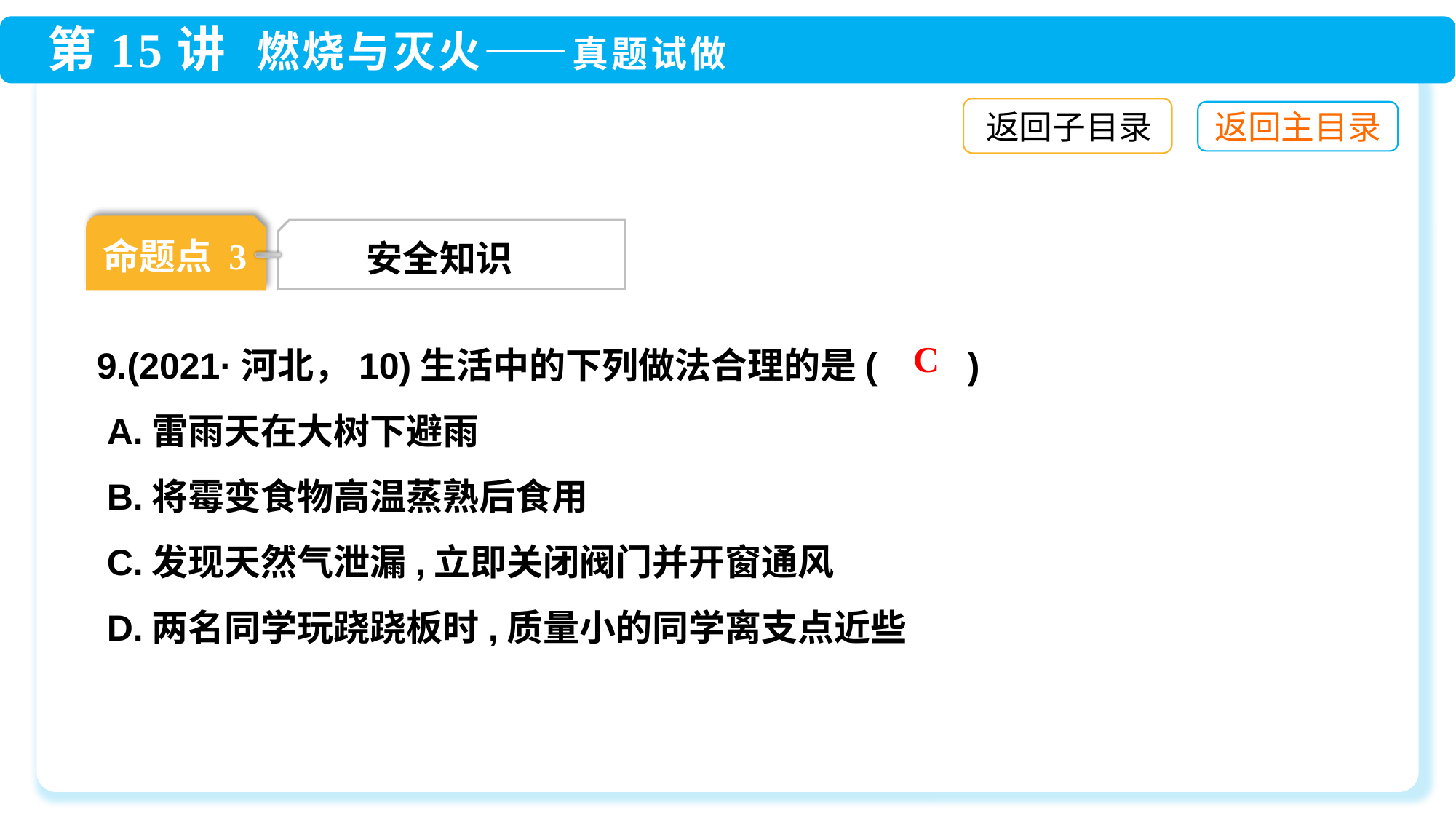

返回子目录

命题点 3
  安全知识

9.(2021·河北，10)生活中的下列做法合理的是(　　)
 A.雷雨天在大树下避雨
 B.将霉变食物高温蒸熟后食用
 C.发现天然气泄漏,立即关闭阀门并开窗通风
 D.两名同学玩跷跷板时,质量小的同学离支点近些
C